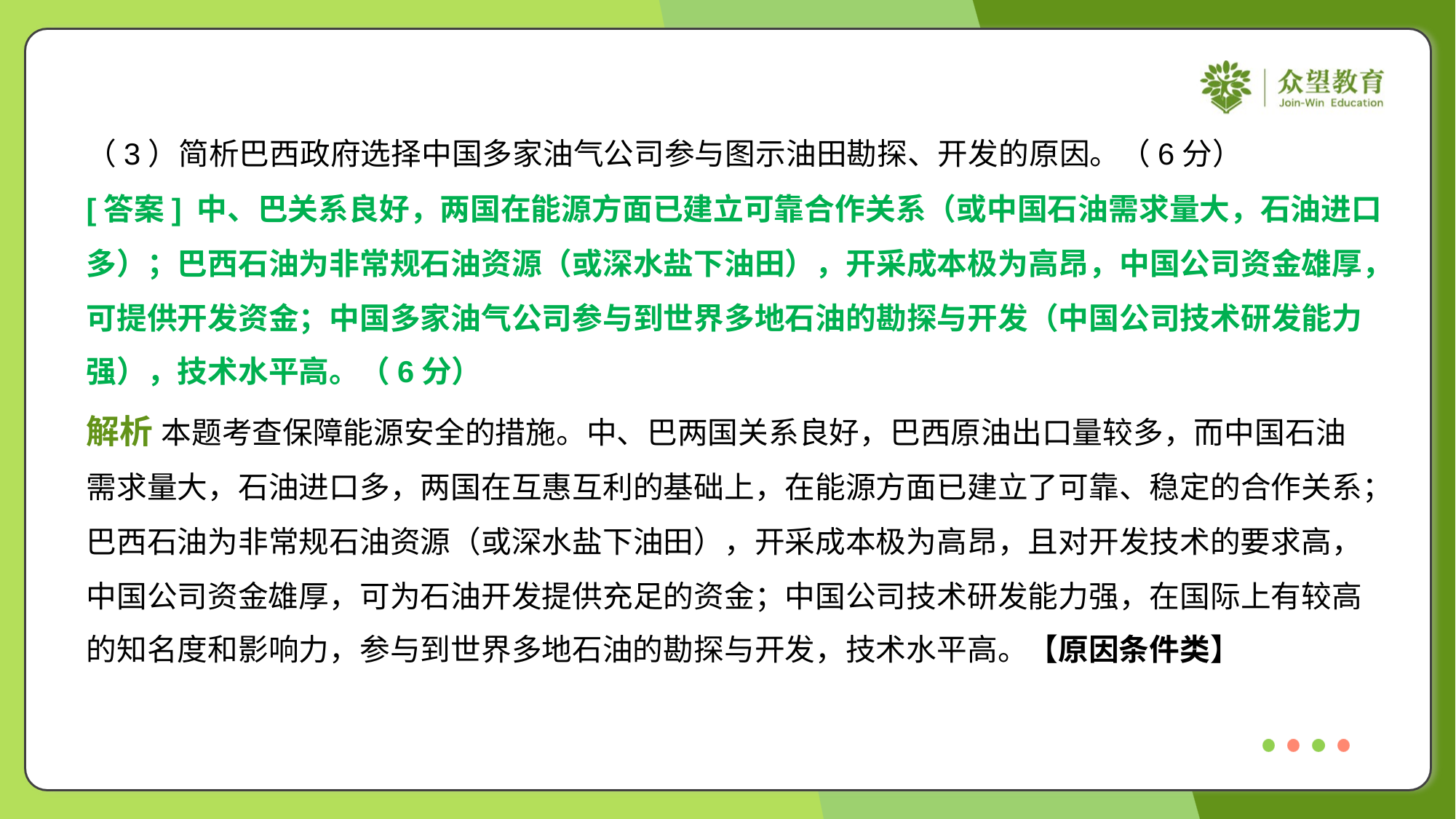

（3）简析巴西政府选择中国多家油气公司参与图示油田勘探、开发的原因。（6分）
[答案] 中、巴关系良好，两国在能源方面已建立可靠合作关系（或中国石油需求量大，石油进口
多）；巴西石油为非常规石油资源（或深水盐下油田），开采成本极为高昂，中国公司资金雄厚，
可提供开发资金；中国多家油气公司参与到世界多地石油的勘探与开发（中国公司技术研发能力
强），技术水平高。（6分）
解析 本题考查保障能源安全的措施。中、巴两国关系良好，巴西原油出口量较多，而中国石油
需求量大，石油进口多，两国在互惠互利的基础上，在能源方面已建立了可靠、稳定的合作关系；
巴西石油为非常规石油资源（或深水盐下油田），开采成本极为高昂，且对开发技术的要求高，
中国公司资金雄厚，可为石油开发提供充足的资金；中国公司技术研发能力强，在国际上有较高
的知名度和影响力，参与到世界多地石油的勘探与开发，技术水平高。【原因条件类】